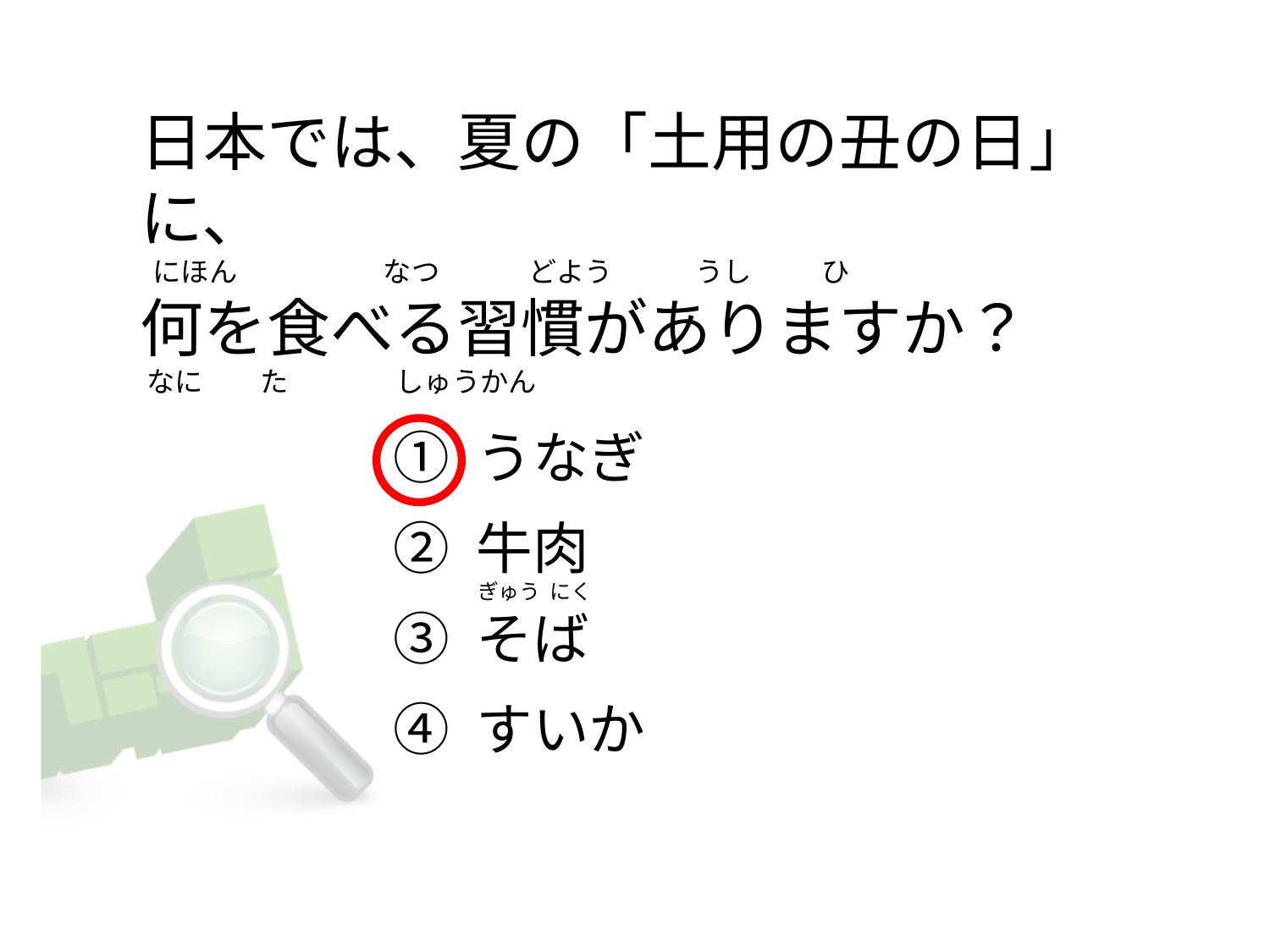

# 日本では、夏の「土用の丑の日」に、   にほん                       なつ              どよう             うし           ひ 何を食べる習慣がありますか？  なに         た                 しゅうかん
① うなぎ
② 牛肉
③ そば
④ すいか

ぎゅう  にく